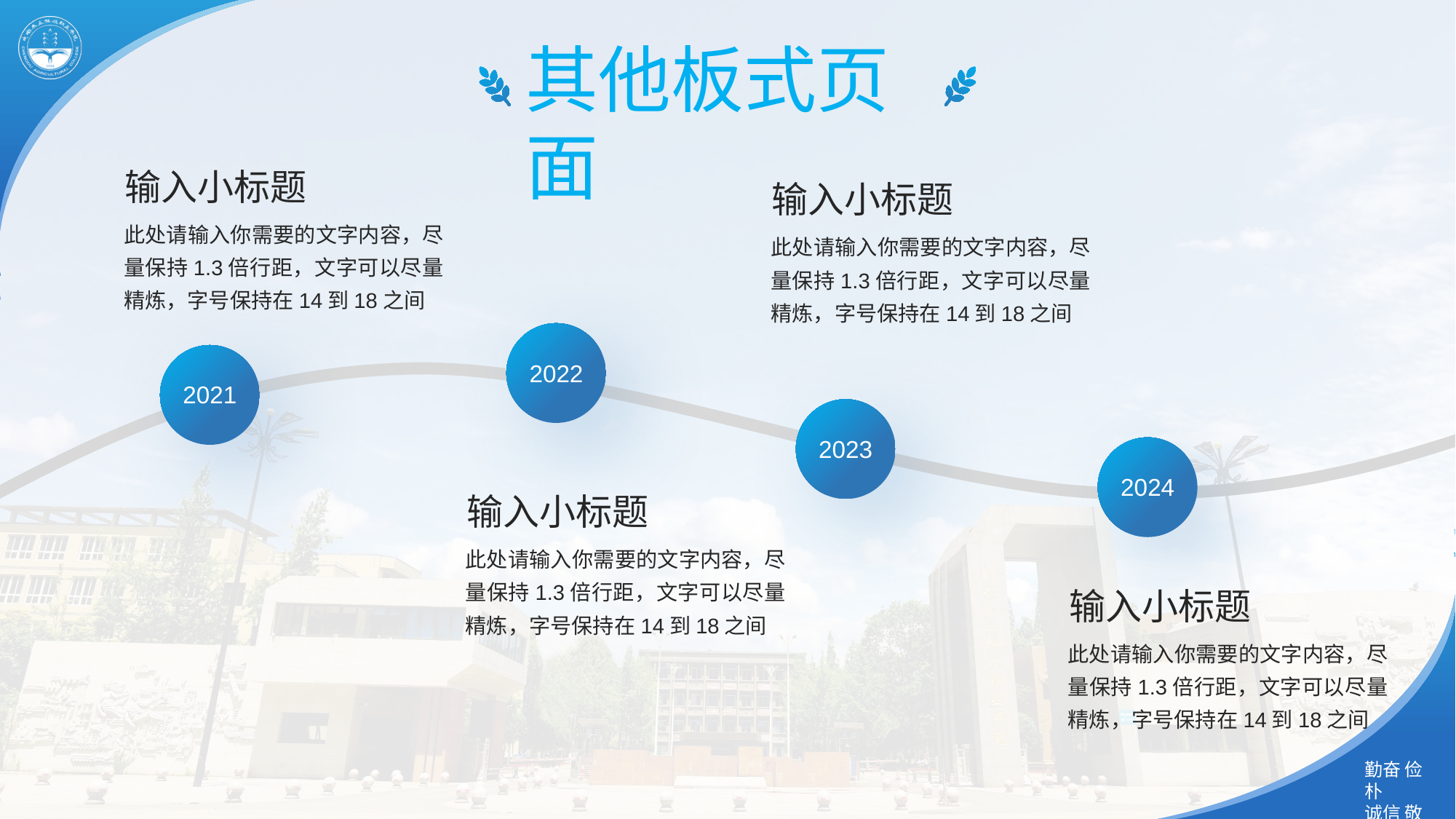

其他板式页面

输入小标题
此处请输入你需要的文字内容，尽量保持1.3倍行距，文字可以尽量精炼，字号保持在14到18之间
输入小标题
此处请输入你需要的文字内容，尽量保持1.3倍行距，文字可以尽量精炼，字号保持在14到18之间

2022

2021

2023

2024
输入小标题
此处请输入你需要的文字内容，尽量保持1.3倍行距，文字可以尽量精炼，字号保持在14到18之间
输入小标题
此处请输入你需要的文字内容，尽量保持1.3倍行距，文字可以尽量精炼，字号保持在14到18之间